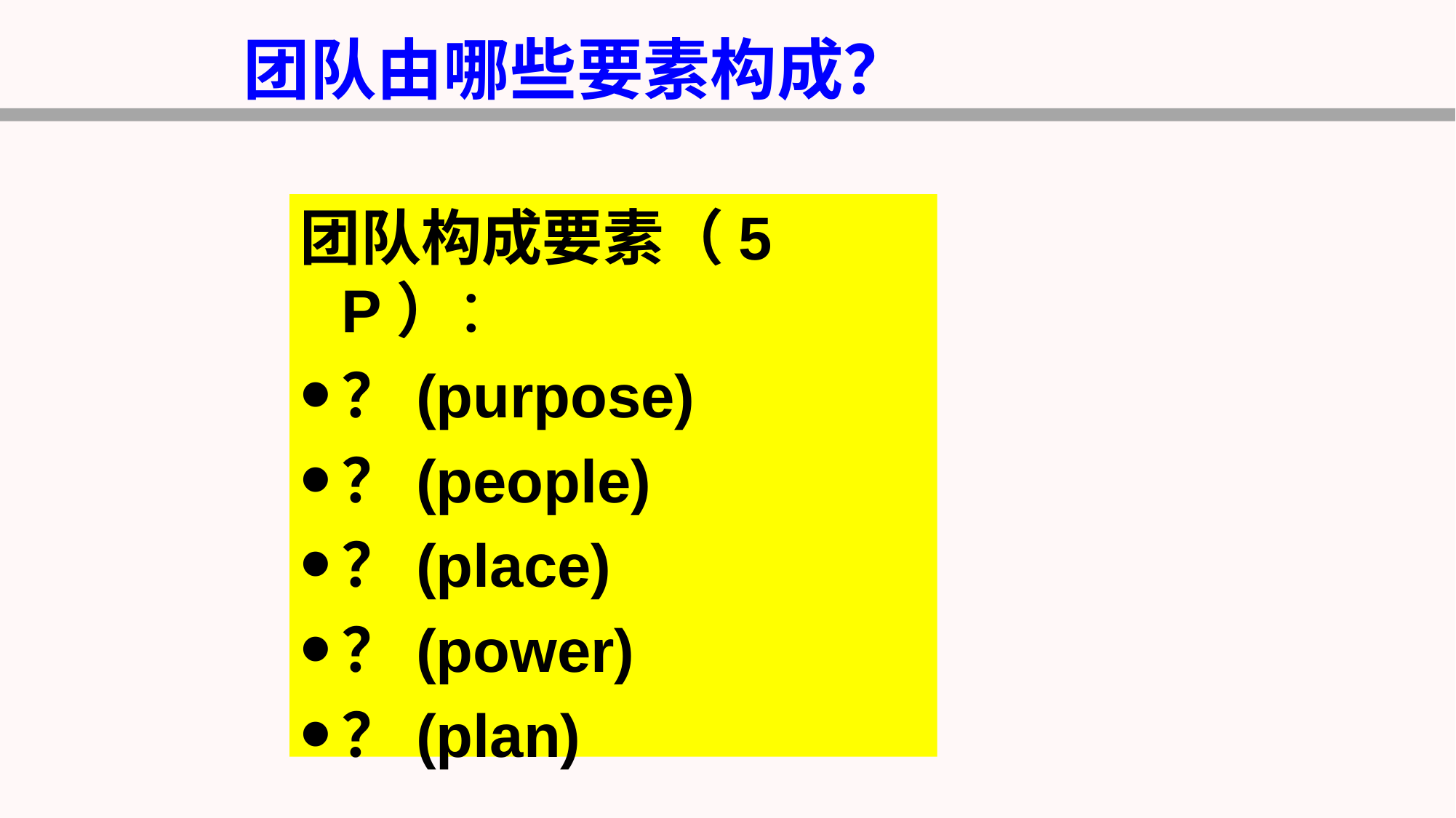

团队由哪些要素构成？
团队构成要素（5P）：
？(purpose)
？(people)
？(place)
？(power)
？(plan)